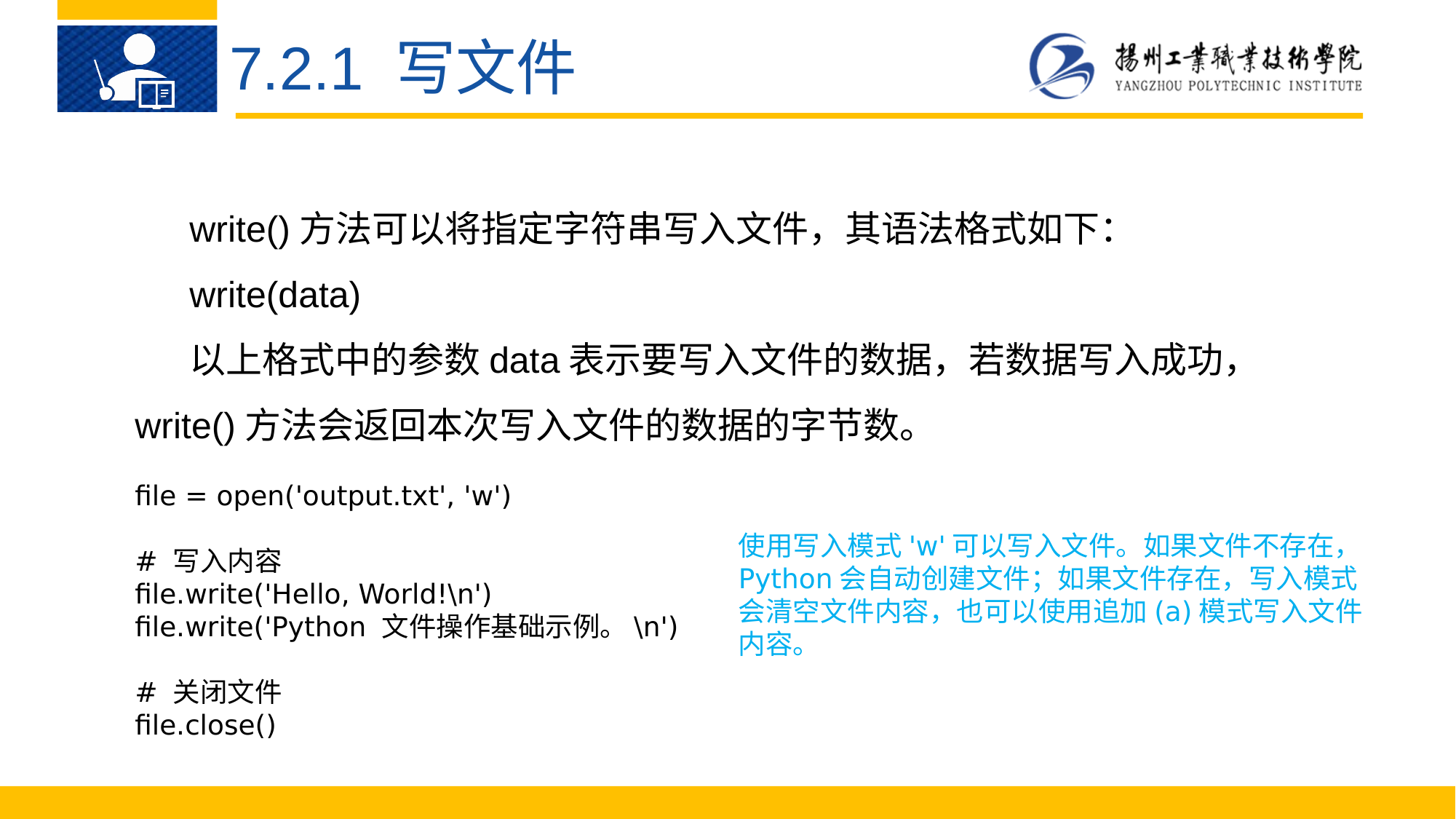

7.2.1 写文件
write()方法可以将指定字符串写入文件，其语法格式如下：
write(data)
以上格式中的参数data表示要写入文件的数据，若数据写入成功，write()方法会返回本次写入文件的数据的字节数。
file = open('output.txt', 'w')

# 写入内容
file.write('Hello, World!\n')
file.write('Python 文件操作基础示例。\n')

# 关闭文件
file.close()
使用写入模式'w'可以写入文件。如果文件不存在，Python会自动创建文件；如果文件存在，写入模式会清空文件内容，也可以使用追加(a)模式写入文件内容。